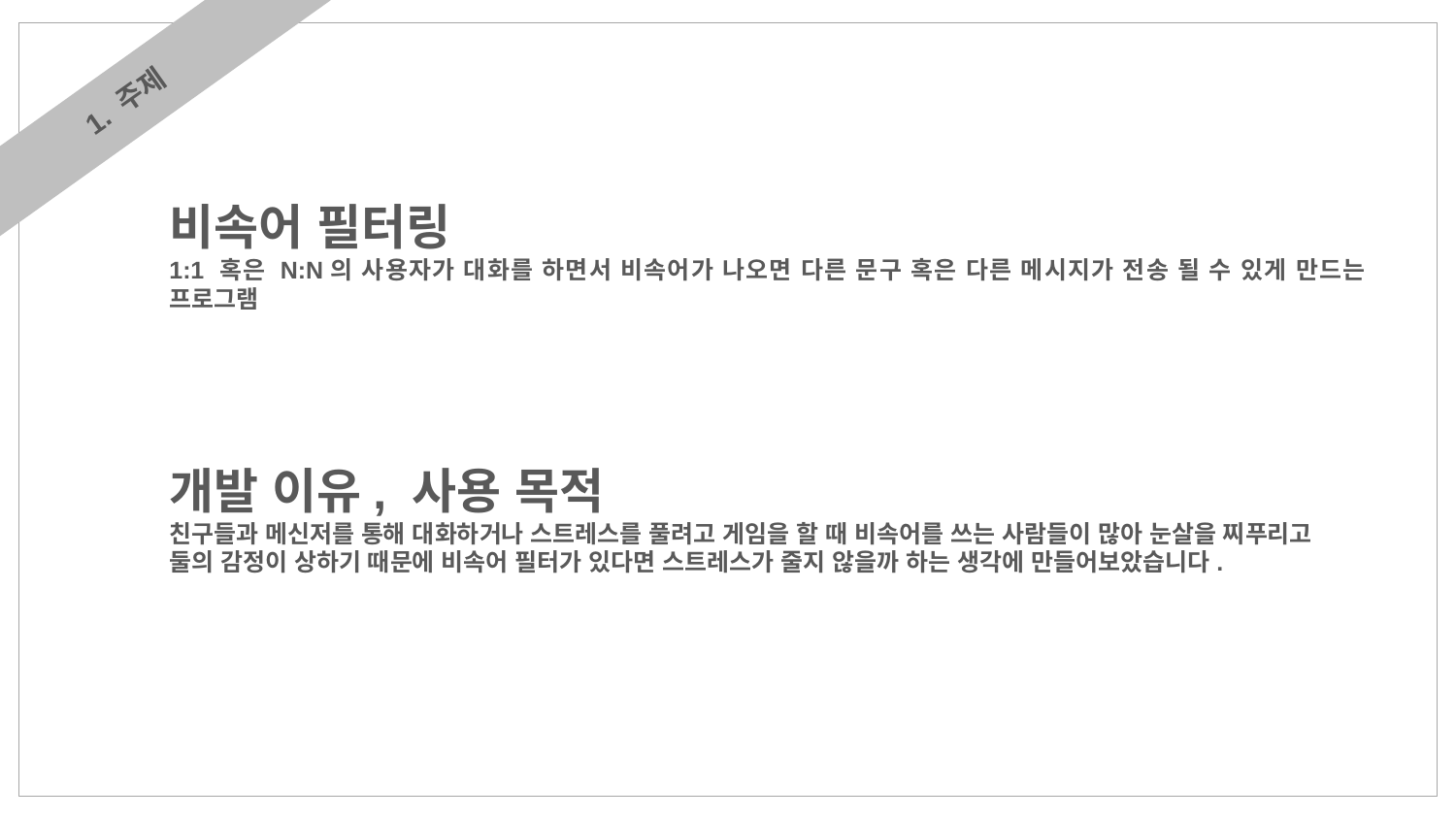

1. 주제
비속어 필터링
1:1 혹은 N:N의 사용자가 대화를 하면서 비속어가 나오면 다른 문구 혹은 다른 메시지가 전송 될 수 있게 만드는 프로그램
개발 이유, 사용 목적
친구들과 메신저를 통해 대화하거나 스트레스를 풀려고 게임을 할 때 비속어를 쓰는 사람들이 많아 눈살을 찌푸리고
둘의 감정이 상하기 때문에 비속어 필터가 있다면 스트레스가 줄지 않을까 하는 생각에 만들어보았습니다.